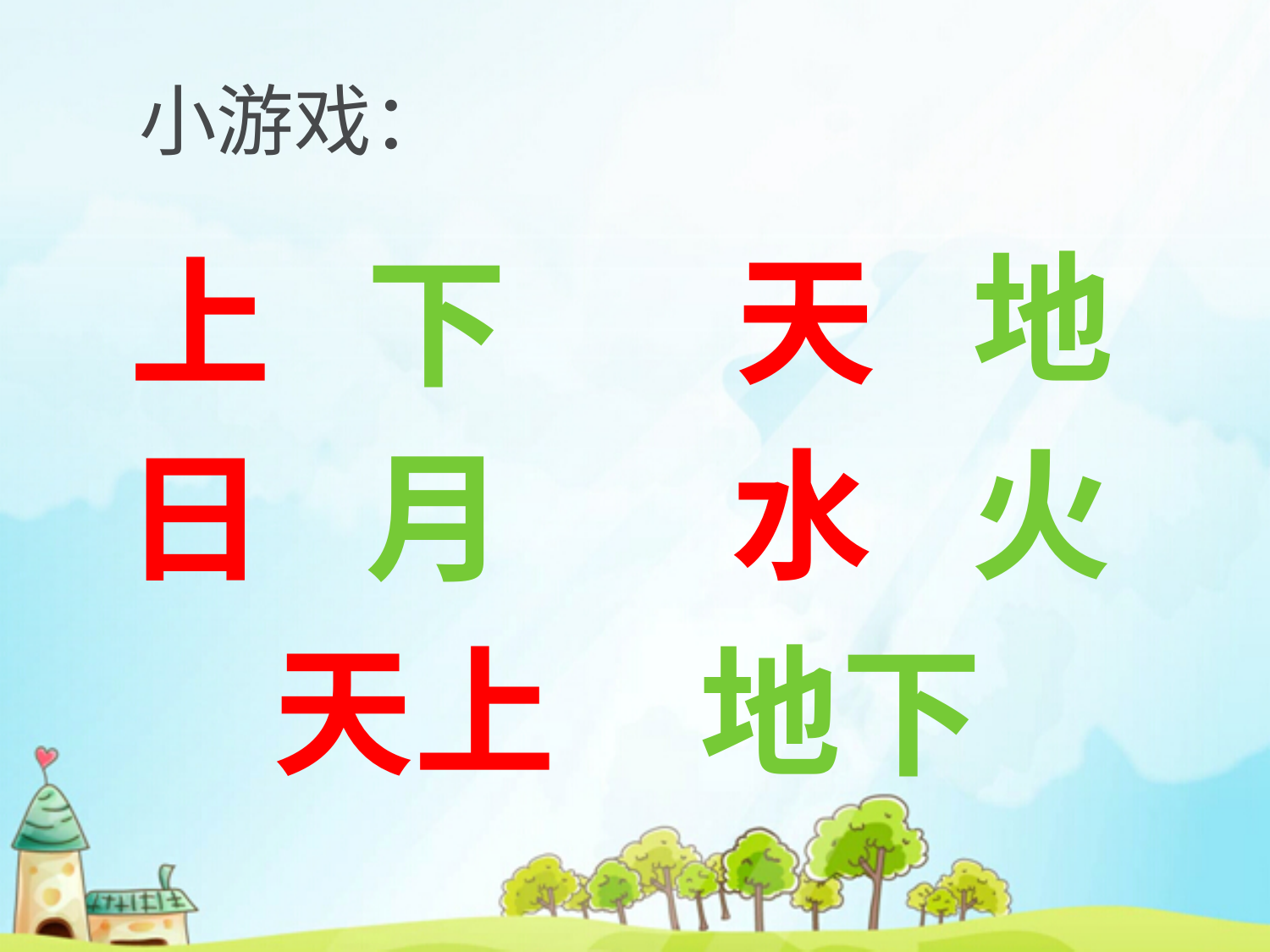

小游戏：
地
天
上
下
水
火
日
月
天上
地下